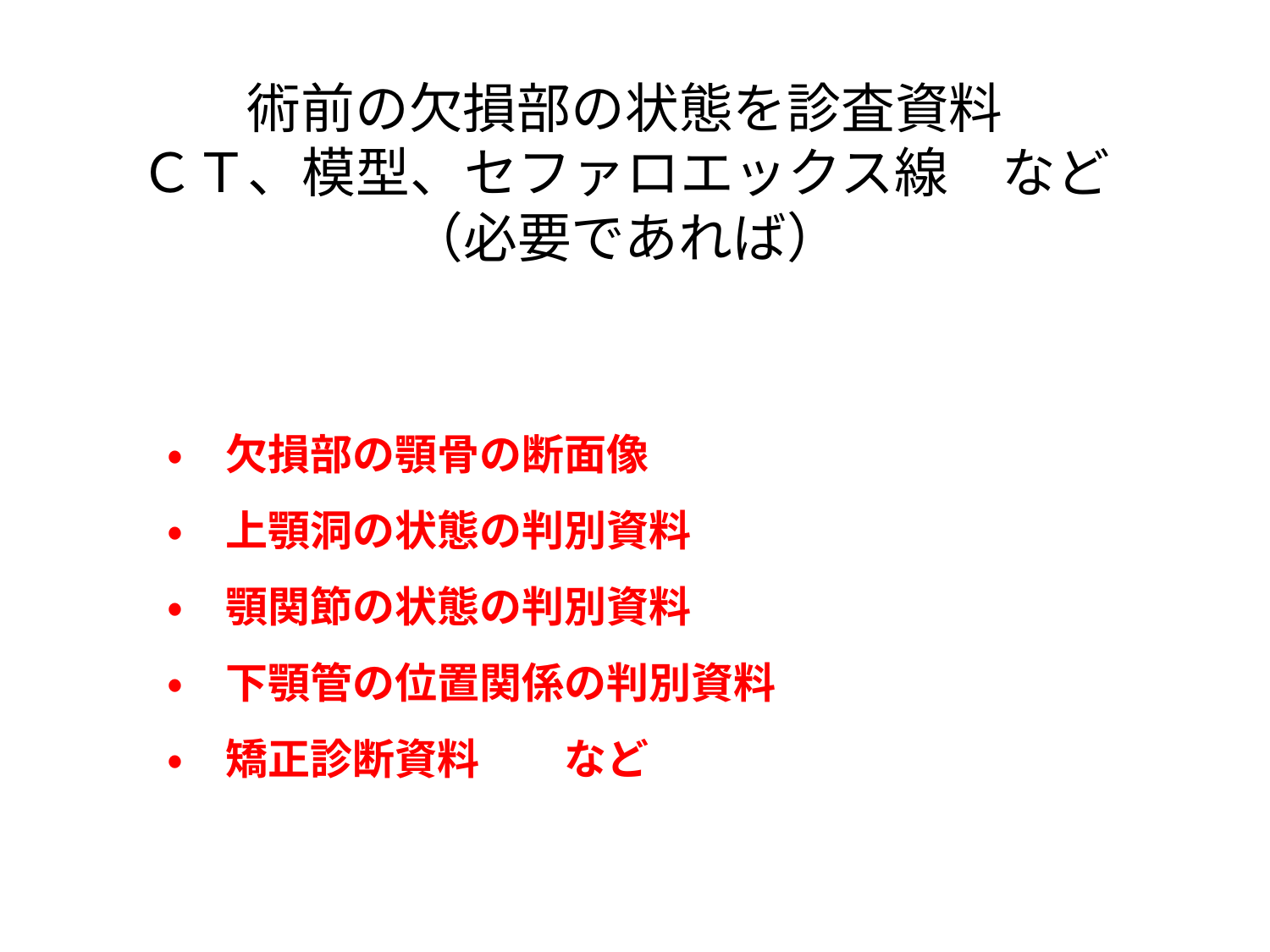

術前の欠損部の状態を診査資料
ＣＴ、模型、セファロエックス線　など
（必要であれば）
・　欠損部の顎骨の断面像
・　上顎洞の状態の判別資料
・　顎関節の状態の判別資料
・　下顎管の位置関係の判別資料
・　矯正診断資料　　など